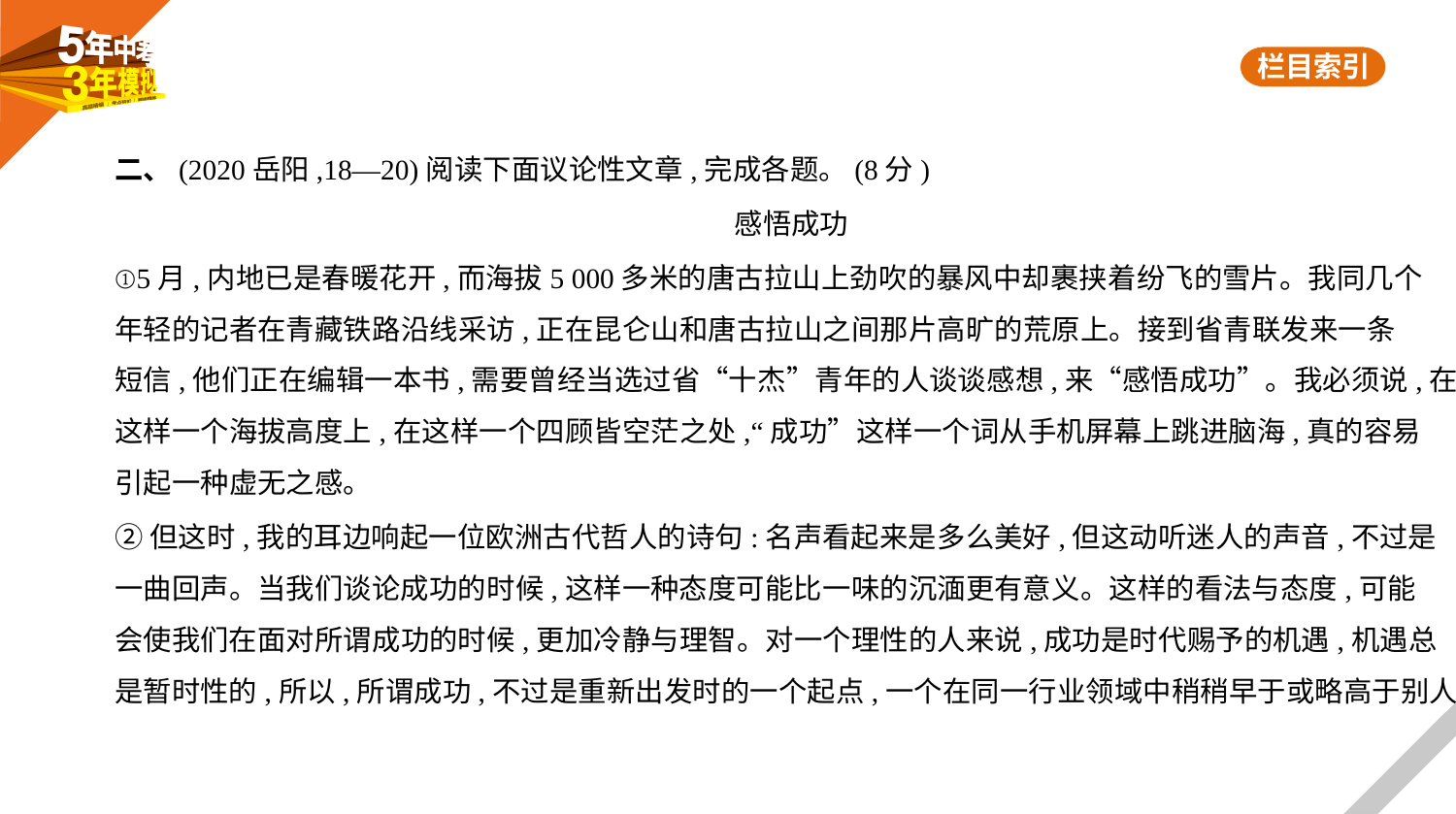

二、(2020岳阳,18—20)阅读下面议论性文章,完成各题。(8分)
感悟成功
①5月,内地已是春暖花开,而海拔5 000多米的唐古拉山上劲吹的暴风中却裹挟着纷飞的雪片。我同几个
年轻的记者在青藏铁路沿线采访,正在昆仑山和唐古拉山之间那片高旷的荒原上。接到省青联发来一条
短信,他们正在编辑一本书,需要曾经当选过省“十杰”青年的人谈谈感想,来“感悟成功”。我必须说,在
这样一个海拔高度上,在这样一个四顾皆空茫之处,“成功”这样一个词从手机屏幕上跳进脑海,真的容易
引起一种虚无之感。
②但这时,我的耳边响起一位欧洲古代哲人的诗句:名声看起来是多么美好,但这动听迷人的声音,不过是
一曲回声。当我们谈论成功的时候,这样一种态度可能比一味的沉湎更有意义。这样的看法与态度,可能
会使我们在面对所谓成功的时候,更加冷静与理智。对一个理性的人来说,成功是时代赐予的机遇,机遇总
是暂时性的,所以,所谓成功,不过是重新出发时的一个起点,一个在同一行业领域中稍稍早于或略高于别人